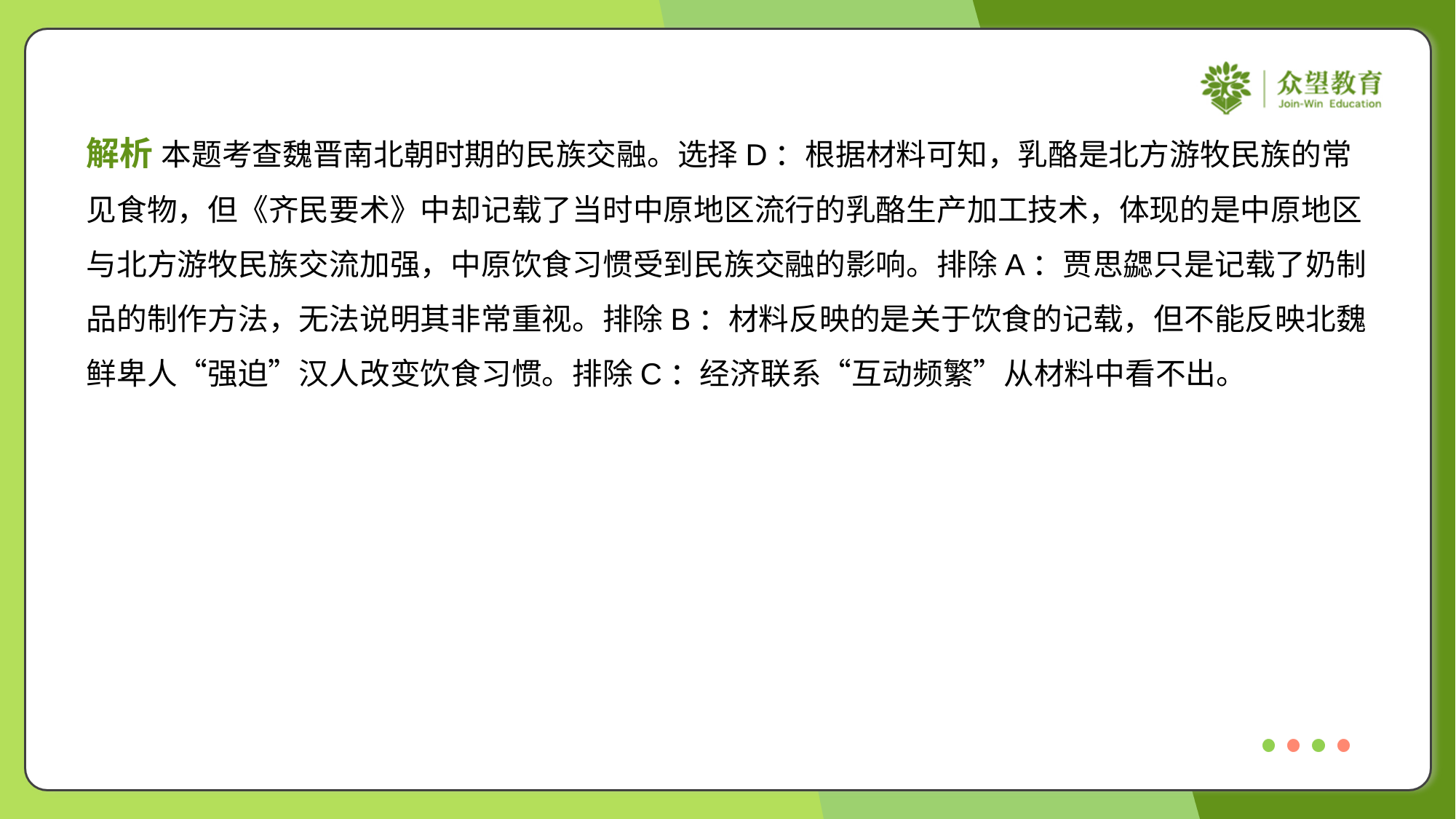

解析 本题考查魏晋南北朝时期的民族交融。选择D：根据材料可知，乳酪是北方游牧民族的常
见食物，但《齐民要术》中却记载了当时中原地区流行的乳酪生产加工技术，体现的是中原地区
与北方游牧民族交流加强，中原饮食习惯受到民族交融的影响。排除A：贾思勰只是记载了奶制
品的制作方法，无法说明其非常重视。排除B：材料反映的是关于饮食的记载，但不能反映北魏
鲜卑人“强迫”汉人改变饮食习惯。排除C：经济联系“互动频繁”从材料中看不出。